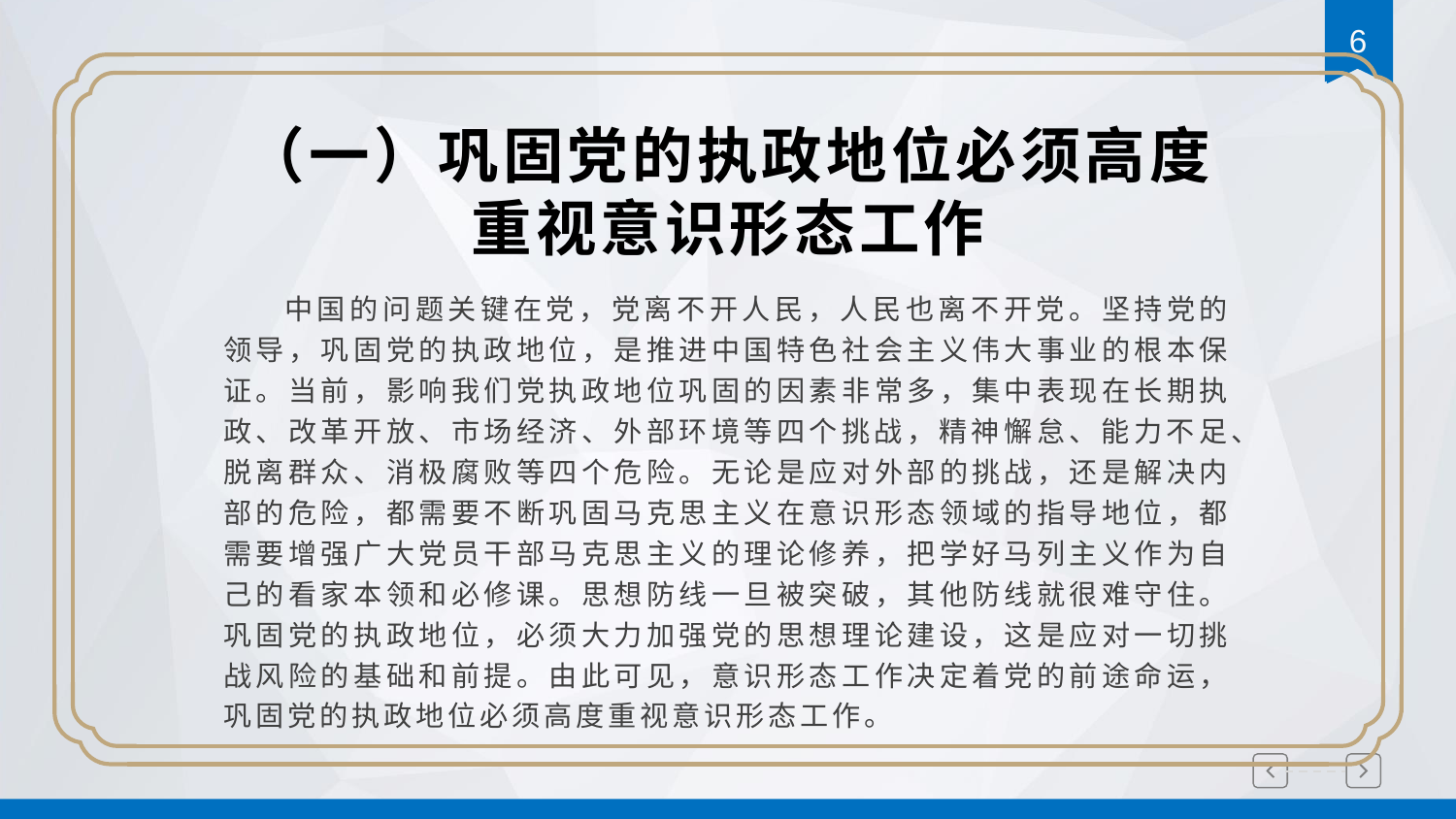

（一）巩固党的执政地位必须高度
重视意识形态工作
     中国的问题关键在党，党离不开人民，人民也离不开党。坚持党的领导，巩固党的执政地位，是推进中国特色社会主义伟大事业的根本保证。当前，影响我们党执政地位巩固的因素非常多，集中表现在长期执政、改革开放、市场经济、外部环境等四个挑战，精神懈怠、能力不足、脱离群众、消极腐败等四个危险。无论是应对外部的挑战，还是解决内部的危险，都需要不断巩固马克思主义在意识形态领域的指导地位，都需要增强广大党员干部马克思主义的理论修养，把学好马列主义作为自己的看家本领和必修课。思想防线一旦被突破，其他防线就很难守住。巩固党的执政地位，必须大力加强党的思想理论建设，这是应对一切挑战风险的基础和前提。由此可见，意识形态工作决定着党的前途命运，巩固党的执政地位必须高度重视意识形态工作。